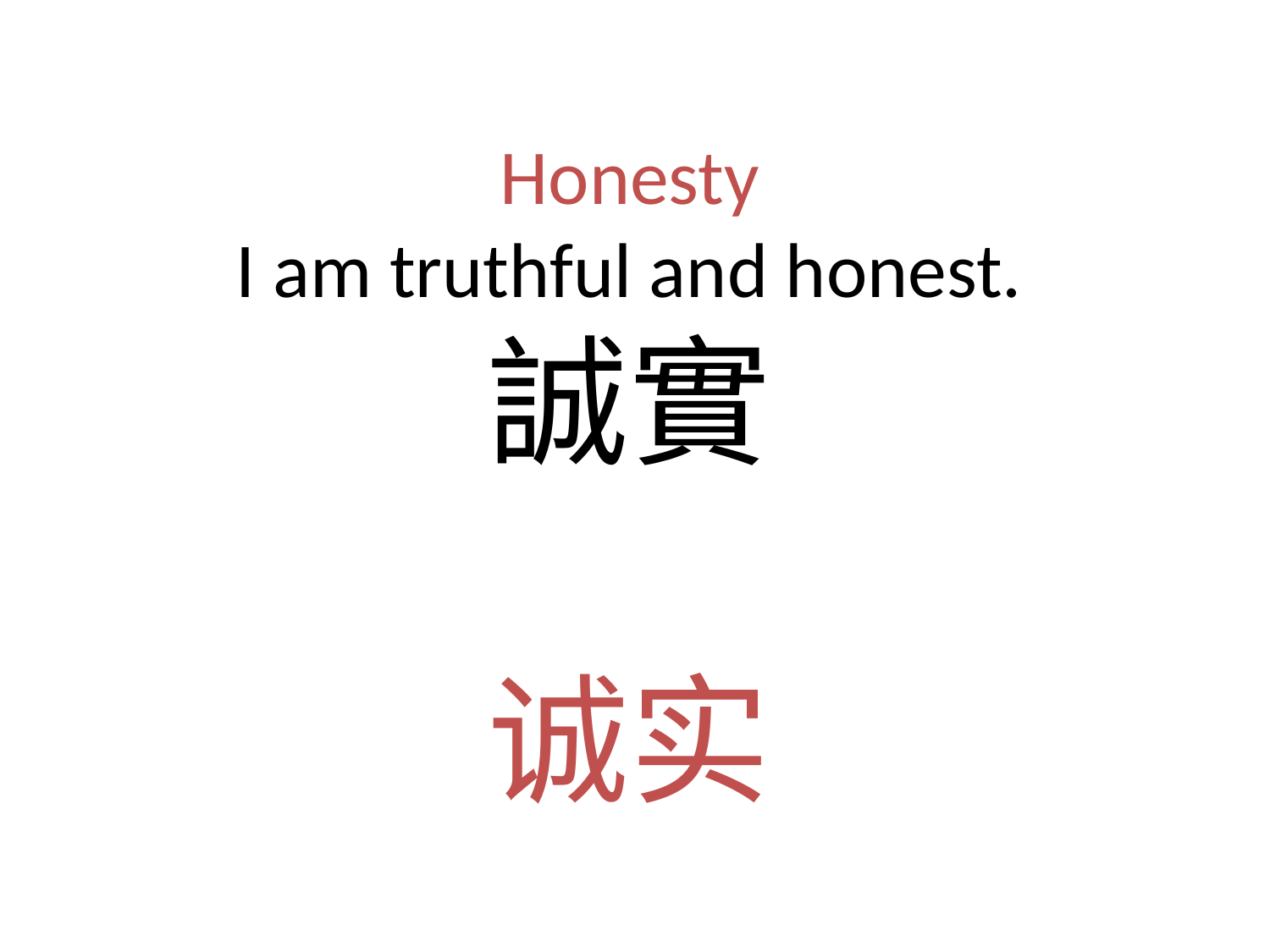

# Honesty I am truthful and honest. 誠實 诚实